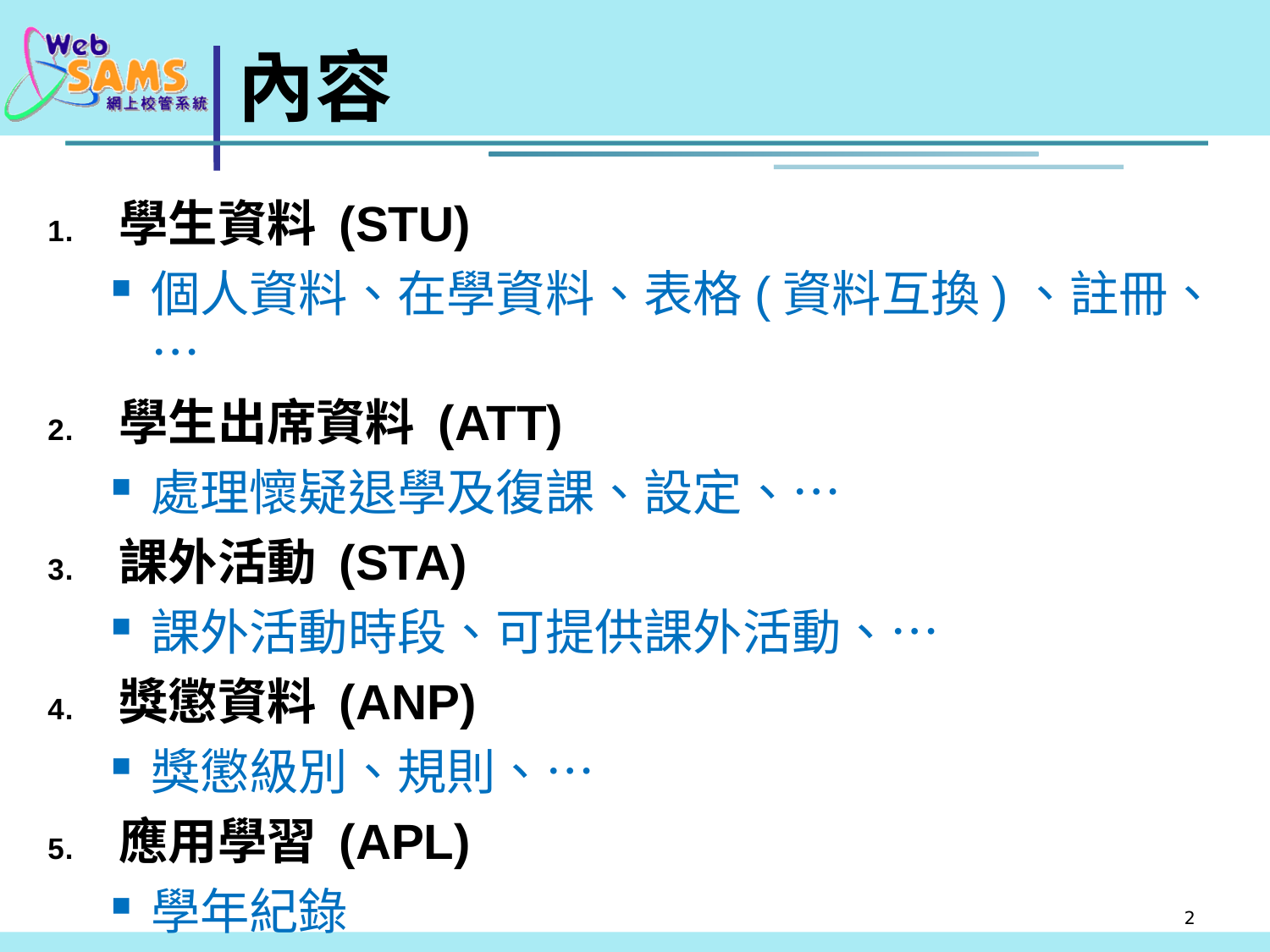

# 內容
學生資料 (STU)
個人資料、在學資料、表格(資料互換)、註冊、…
學生出席資料 (ATT)
處理懷疑退學及復課、設定、…
課外活動 (STA)
課外活動時段、可提供課外活動、…
獎懲資料 (ANP)
獎懲級別、規則、…
應用學習 (APL)
學年紀錄
2